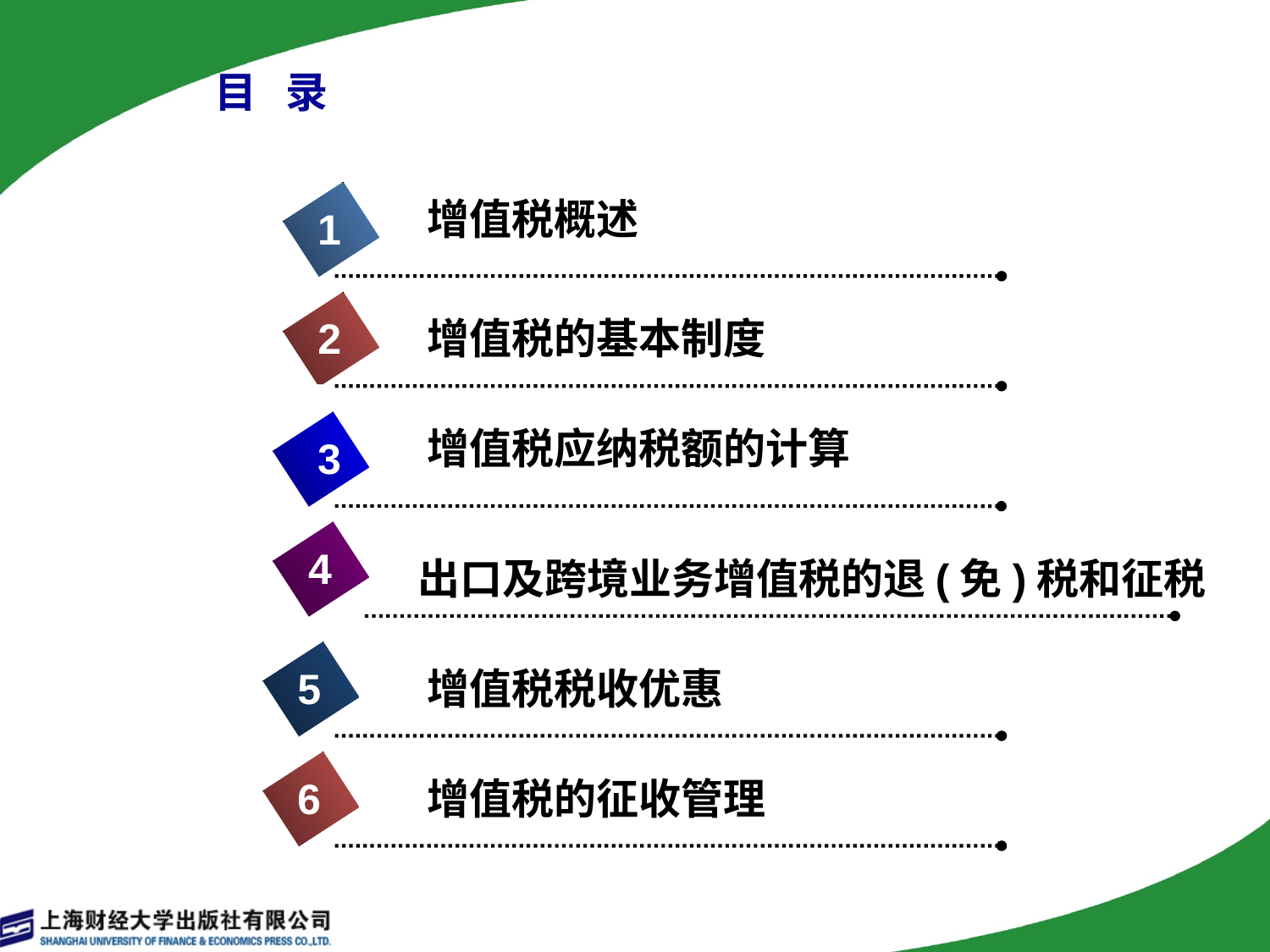

# 目   录
增值税概述

1

2
增值税的基本制度
2

增值税应纳税额的计算

3

4
出口及跨境业务增值税的退(免)税和征税
4

5
增值税税收优惠

6
增值税的征收管理
2